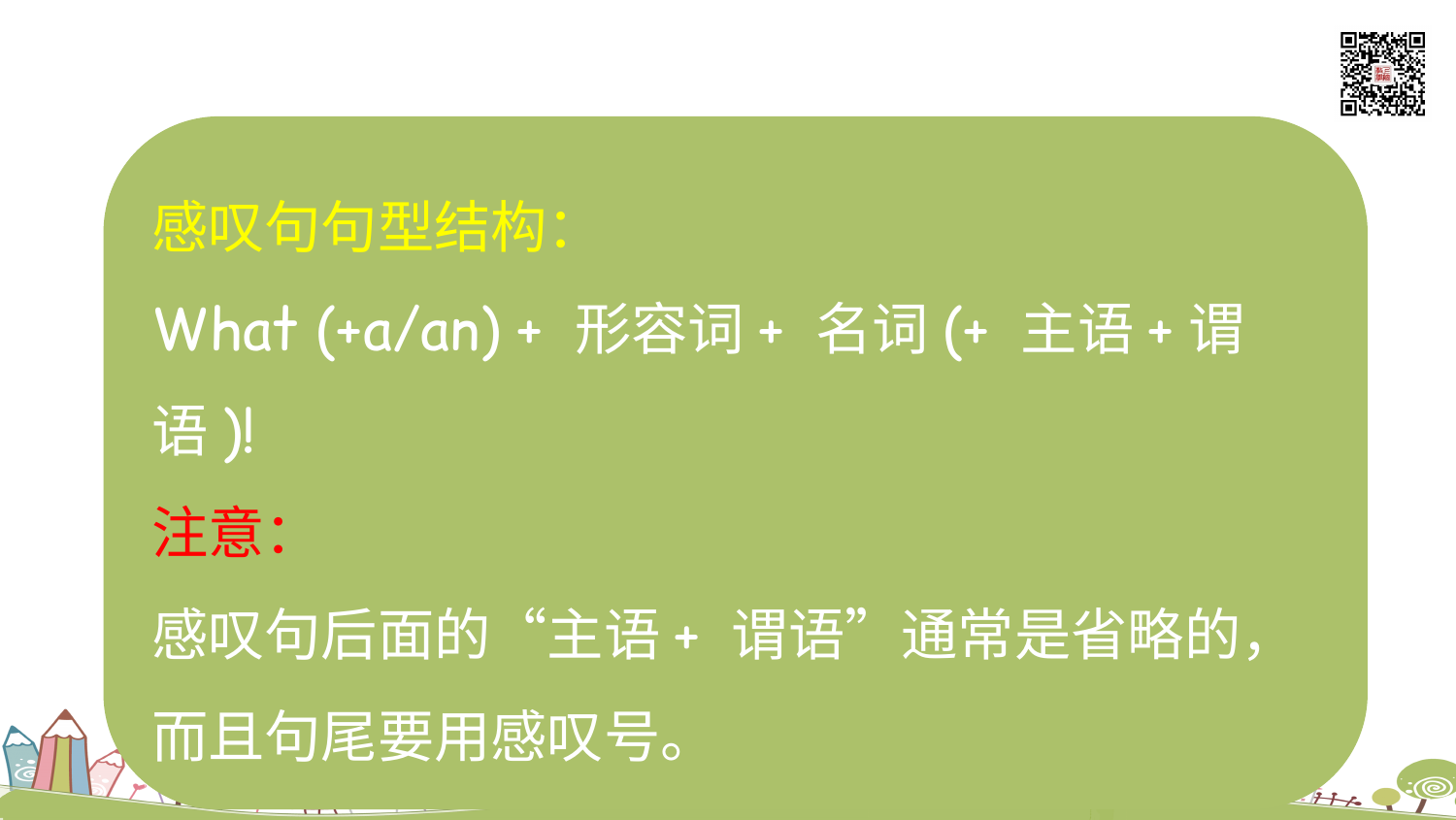

感叹句句型结构：
What (+a/an) + 形容词+ 名词(+ 主语+谓语)!
注意：
感叹句后面的“主语+ 谓语”通常是省略的，
而且句尾要用感叹号。